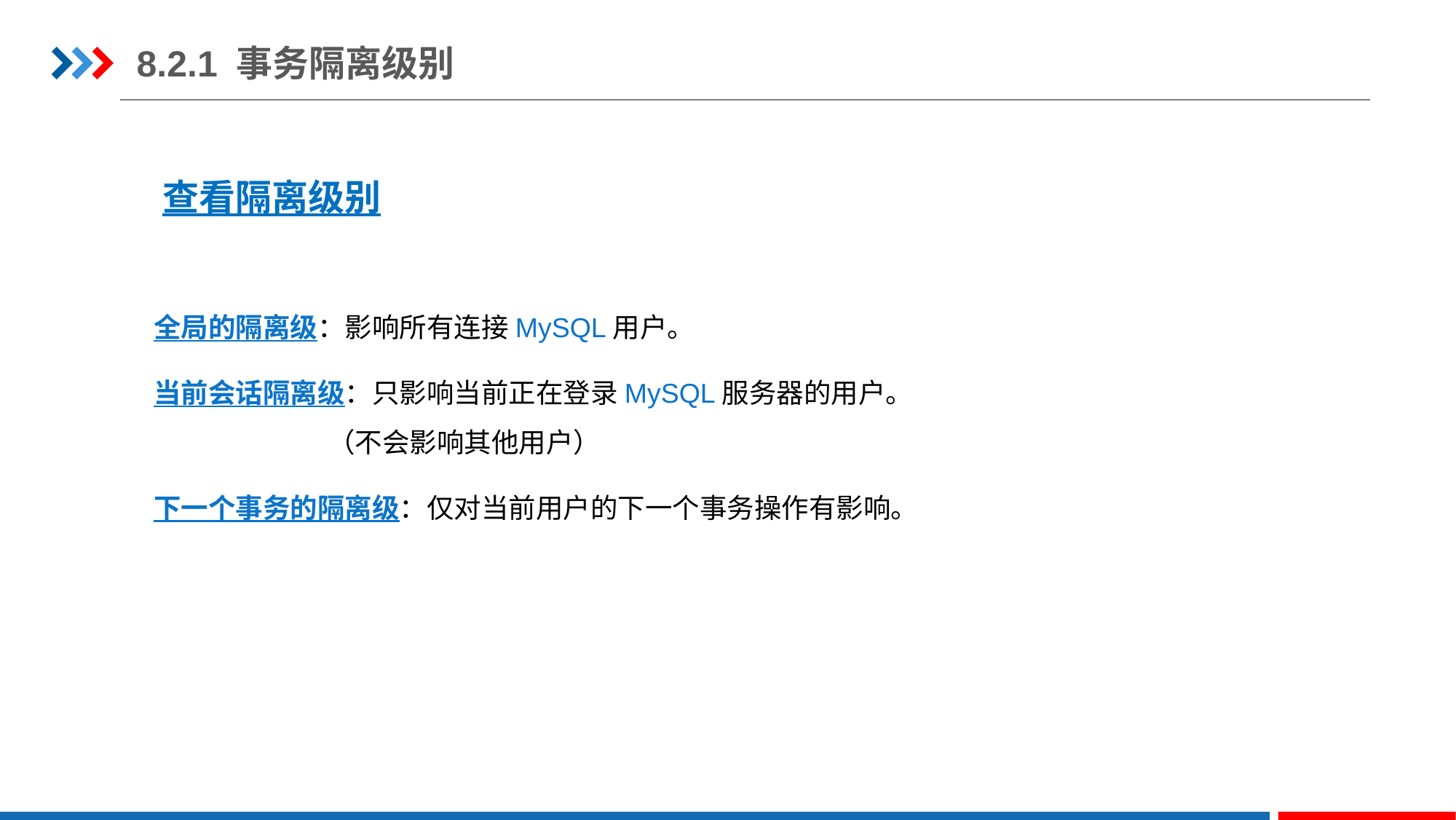

8.2.1 事务隔离级别
查看隔离级别

全局的隔离级：影响所有连接MySQL用户。
当前会话隔离级：只影响当前正在登录MySQL服务器的用户。
                           （不会影响其他用户）
下一个事务的隔离级：仅对当前用户的下一个事务操作有影响。